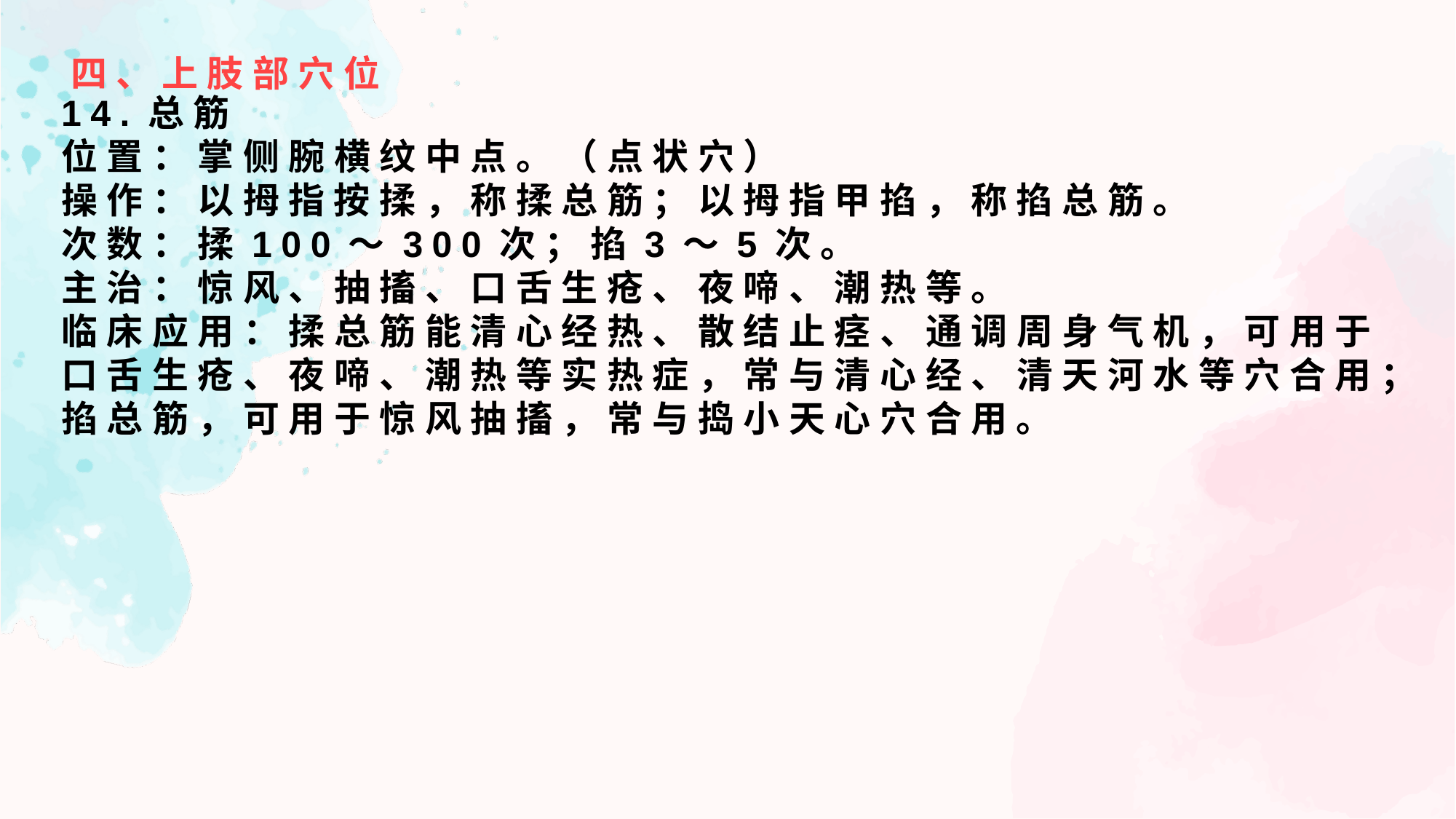

四、上肢部穴位
14.总筋
位置：掌侧腕横纹中点。（点状穴）
操作：以拇指按揉，称揉总筋；以拇指甲掐，称掐总筋。
次数：揉100～300次；掐3～5次。
主治：惊风、抽搐、口舌生疮、夜啼、潮热等。
临床应用：揉总筋能清心经热、散结止痉、通调周身气机，可用于口舌生疮、夜啼、潮热等实热症，常与清心经、清天河水等穴合用；掐总筋，可用于惊风抽搐，常与捣小天心穴合用。